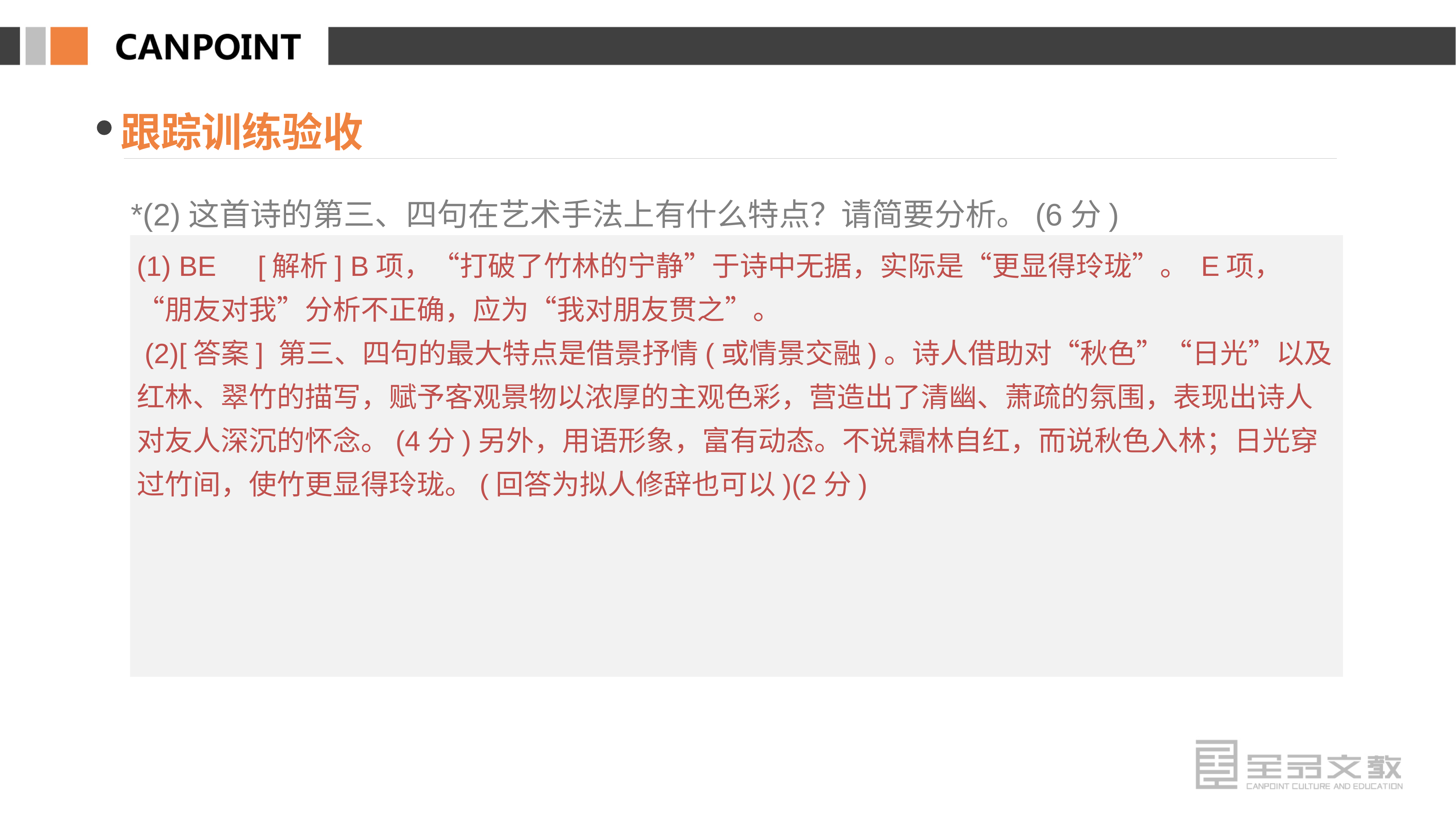

跟踪训练验收

*(2)这首诗的第三、四句在艺术手法上有什么特点？请简要分析。(6分)

(1) BE　[解析] B项，“打破了竹林的宁静”于诗中无据，实际是“更显得玲珑”。 E项，“朋友对我”分析不正确，应为“我对朋友贯之”。
 (2)[答案] 第三、四句的最大特点是借景抒情(或情景交融)。诗人借助对“秋色”“日光”以及红林、翠竹的描写，赋予客观景物以浓厚的主观色彩，营造出了清幽、萧疏的氛围，表现出诗人对友人深沉的怀念。(4分)另外，用语形象，富有动态。不说霜林自红，而说秋色入林；日光穿过竹间，使竹更显得玲珑。(回答为拟人修辞也可以)(2分)